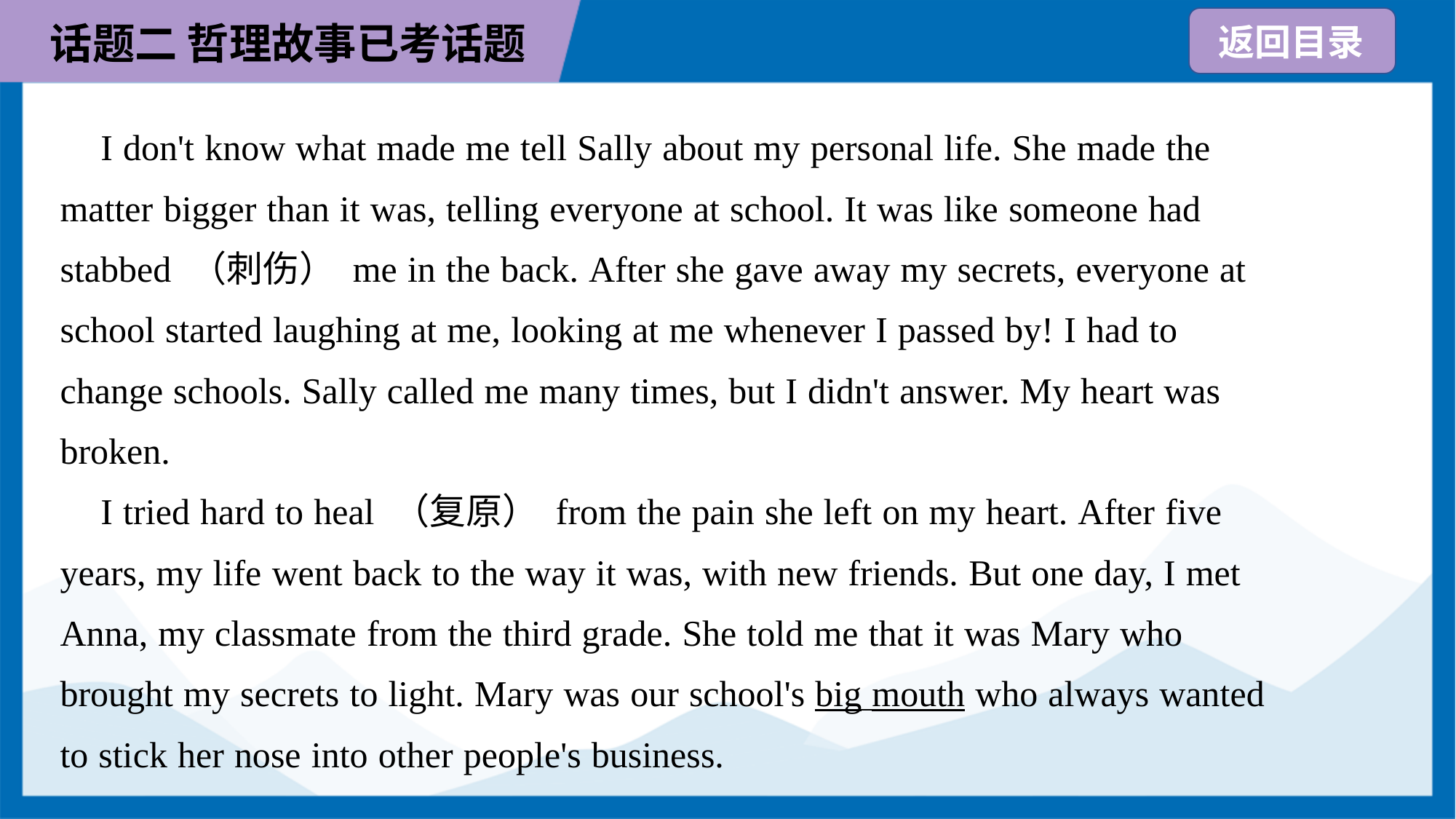

I don't know what made me tell Sally about my personal life. She made the
matter bigger than it was, telling everyone at school. It was like someone had
stabbed （刺伤） me in the back. After she gave away my secrets, everyone at
school started laughing at me, looking at me whenever I passed by! I had to
change schools. Sally called me many times, but I didn't answer. My heart was
broken.
    I tried hard to heal （复原） from the pain she left on my heart. After five
years, my life went back to the way it was, with new friends. But one day, I met
Anna, my classmate from the third grade. She told me that it was Mary who
brought my secrets to light. Mary was our school's big mouth who always wanted
to stick her nose into other people's business.